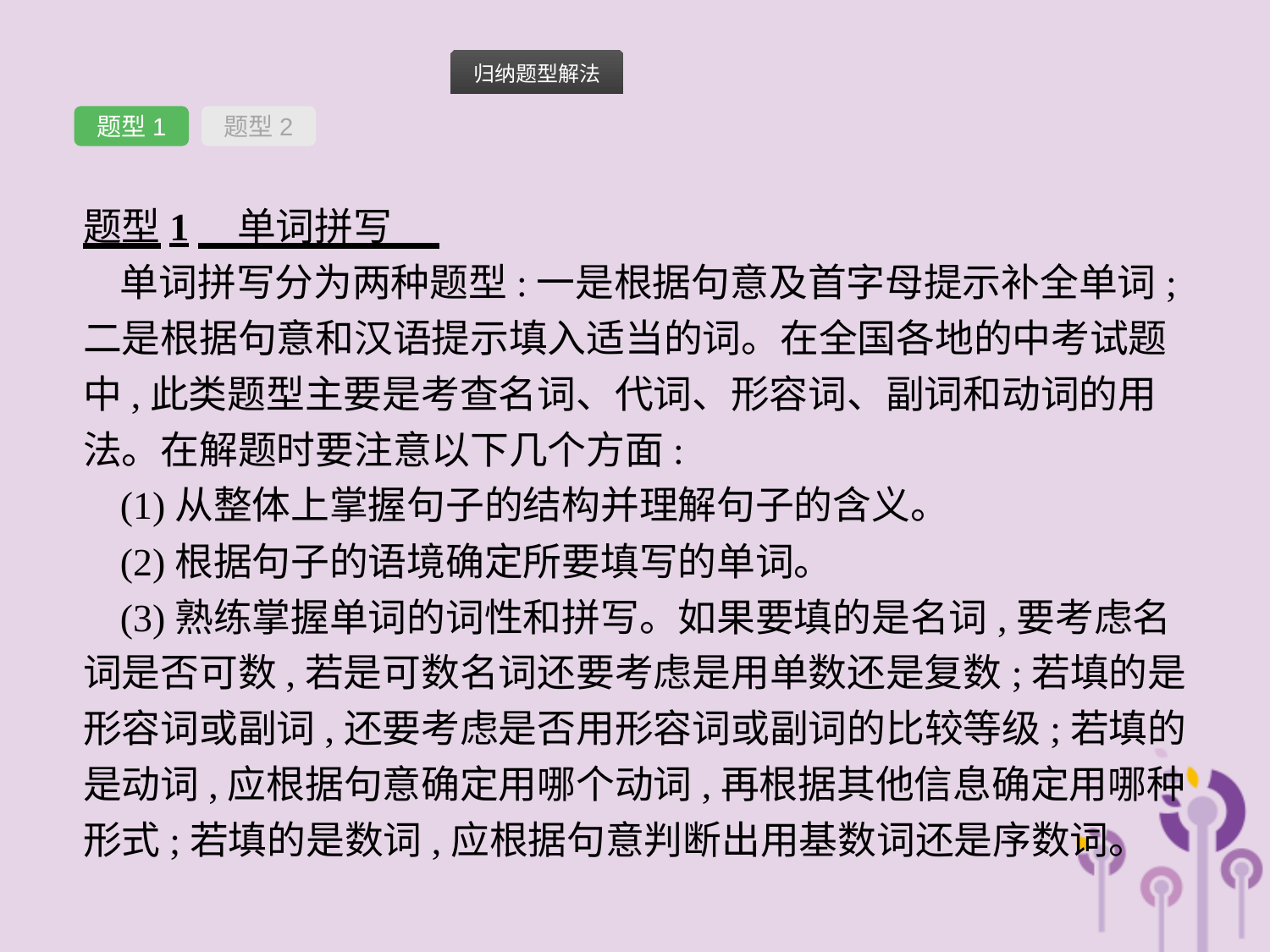

题型1
题型2
题型1　单词拼写
单词拼写分为两种题型:一是根据句意及首字母提示补全单词;二是根据句意和汉语提示填入适当的词。在全国各地的中考试题中,此类题型主要是考查名词、代词、形容词、副词和动词的用法。在解题时要注意以下几个方面:
(1)从整体上掌握句子的结构并理解句子的含义。
(2)根据句子的语境确定所要填写的单词。
(3)熟练掌握单词的词性和拼写。如果要填的是名词,要考虑名词是否可数,若是可数名词还要考虑是用单数还是复数;若填的是形容词或副词,还要考虑是否用形容词或副词的比较等级;若填的是动词,应根据句意确定用哪个动词,再根据其他信息确定用哪种形式;若填的是数词,应根据句意判断出用基数词还是序数词。